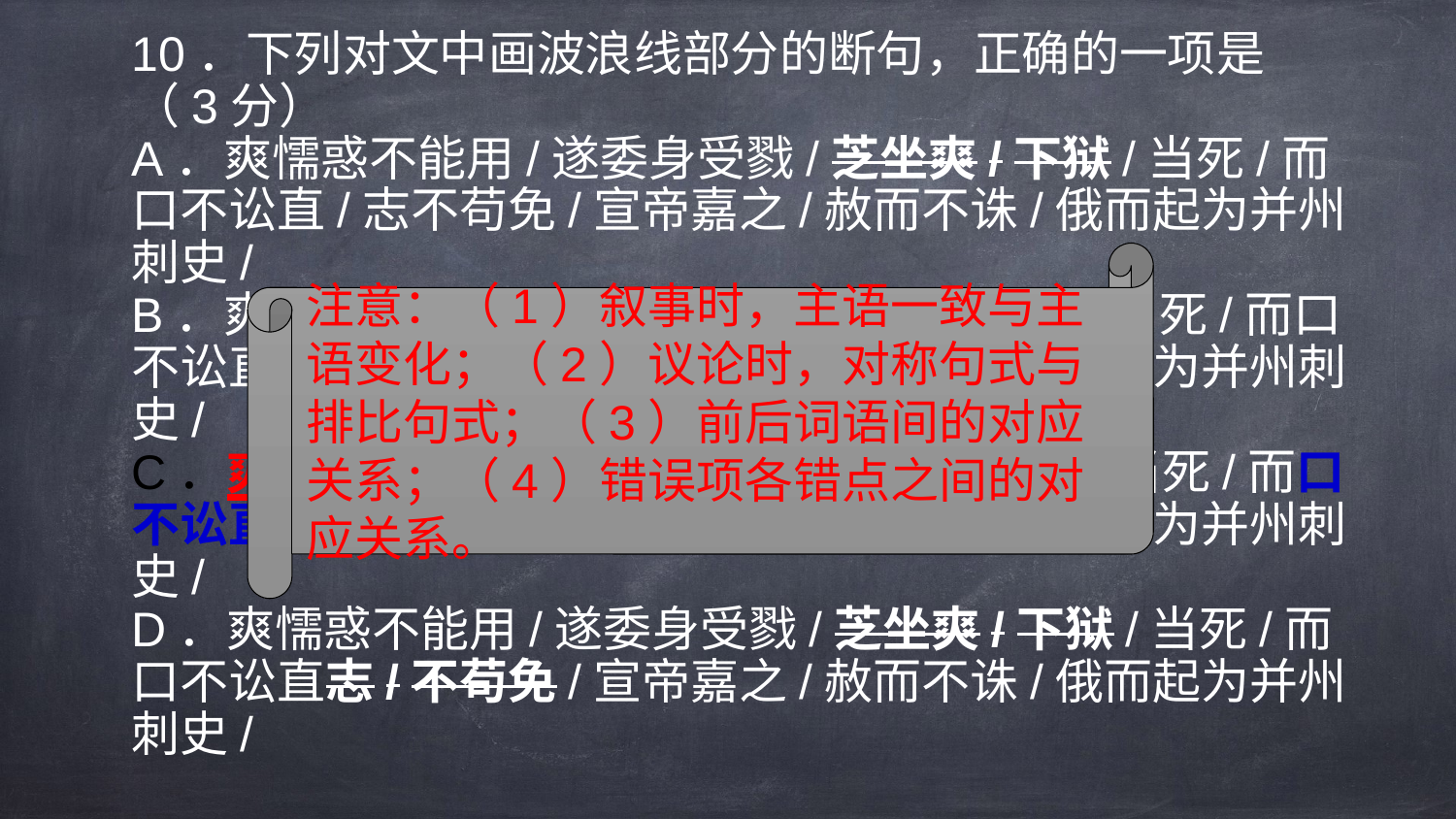

10．下列对文中画波浪线部分的断句，正确的一项是（3分）
A．爽懦惑不能用/遂委身受戮/芝坐爽/下狱/当死/而口不讼直/志不苟免/宣帝嘉之/赦而不诛/俄而起为并州刺史/
B．爽懦惑不能用/遂委身受戮/芝坐爽下狱/当死/而口不讼直志/不苟免/宣帝嘉之/赦而不诛/俄而起为并州刺史/
C．爽懦惑不能用/遂委身受戮/芝坐爽下狱/当死/而口不讼直/志不苟免/宣帝嘉之/赦而不诛/俄而起为并州刺史/
D．爽懦惑不能用/遂委身受戮/芝坐爽/下狱/当死/而口不讼直志/不苟免/宣帝嘉之/赦而不诛/俄而起为并州刺史/
注意：（1）叙事时，主语一致与主语变化；（2）议论时，对称句式与排比句式；（3）前后词语间的对应关系；（4）错误项各错点之间的对应关系。